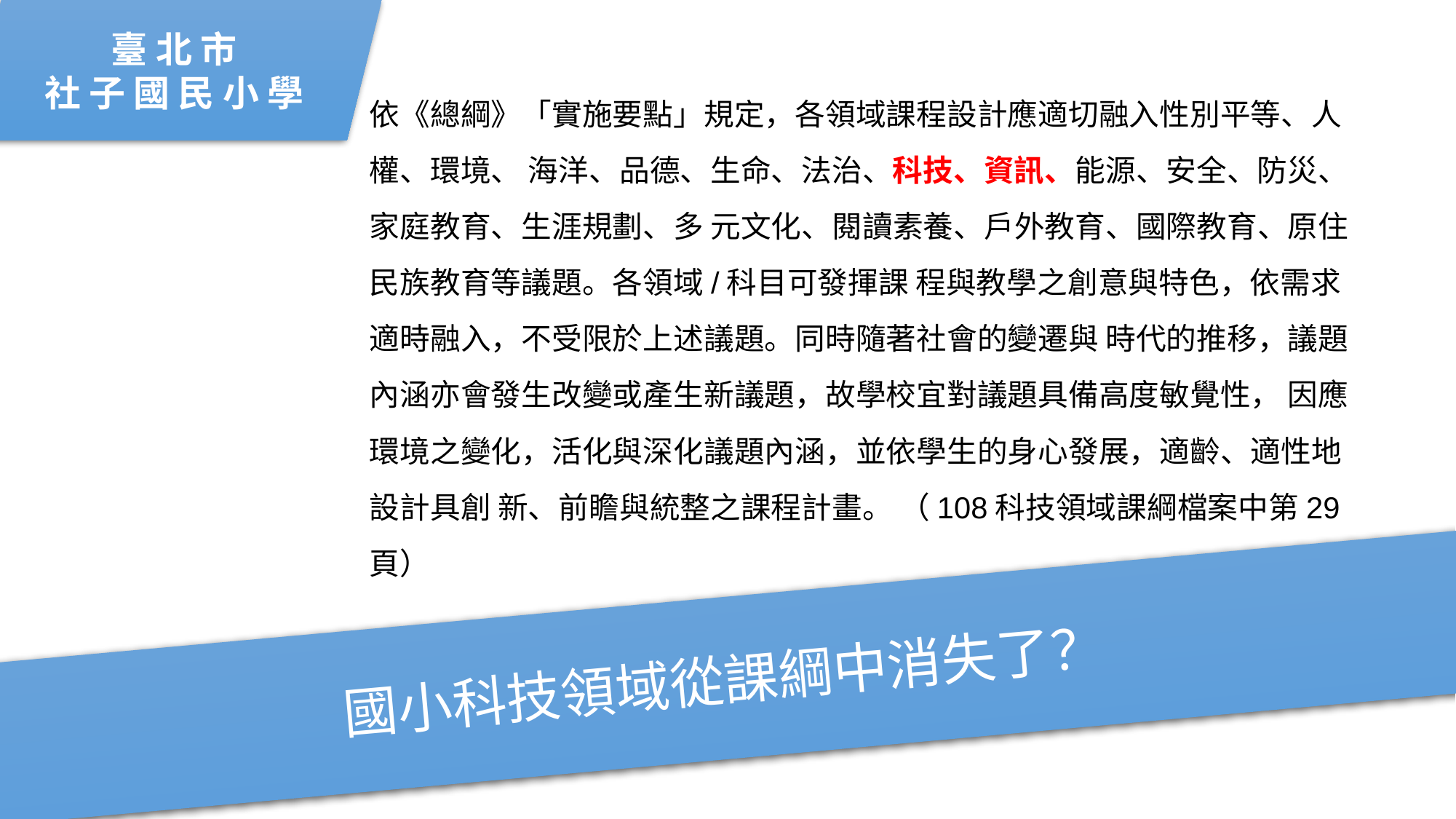

臺 北 市
社 子 國 民 小 學
依《總綱》「實施要點」規定，各領域課程設計應適切融入性別平等、人權、環境、 海洋、品德、生命、法治、科技、資訊、能源、安全、防災、家庭教育、生涯規劃、多 元文化、閱讀素養、戶外教育、國際教育、原住民族教育等議題。各領域/科目可發揮課 程與教學之創意與特色，依需求適時融入，不受限於上述議題。同時隨著社會的變遷與 時代的推移，議題內涵亦會發生改變或產生新議題，故學校宜對議題具備高度敏覺性， 因應環境之變化，活化與深化議題內涵，並依學生的身心發展，適齡、適性地設計具創 新、前瞻與統整之課程計畫。 （108科技領域課綱檔案中第29頁）

國小科技領域從課綱中消失了？